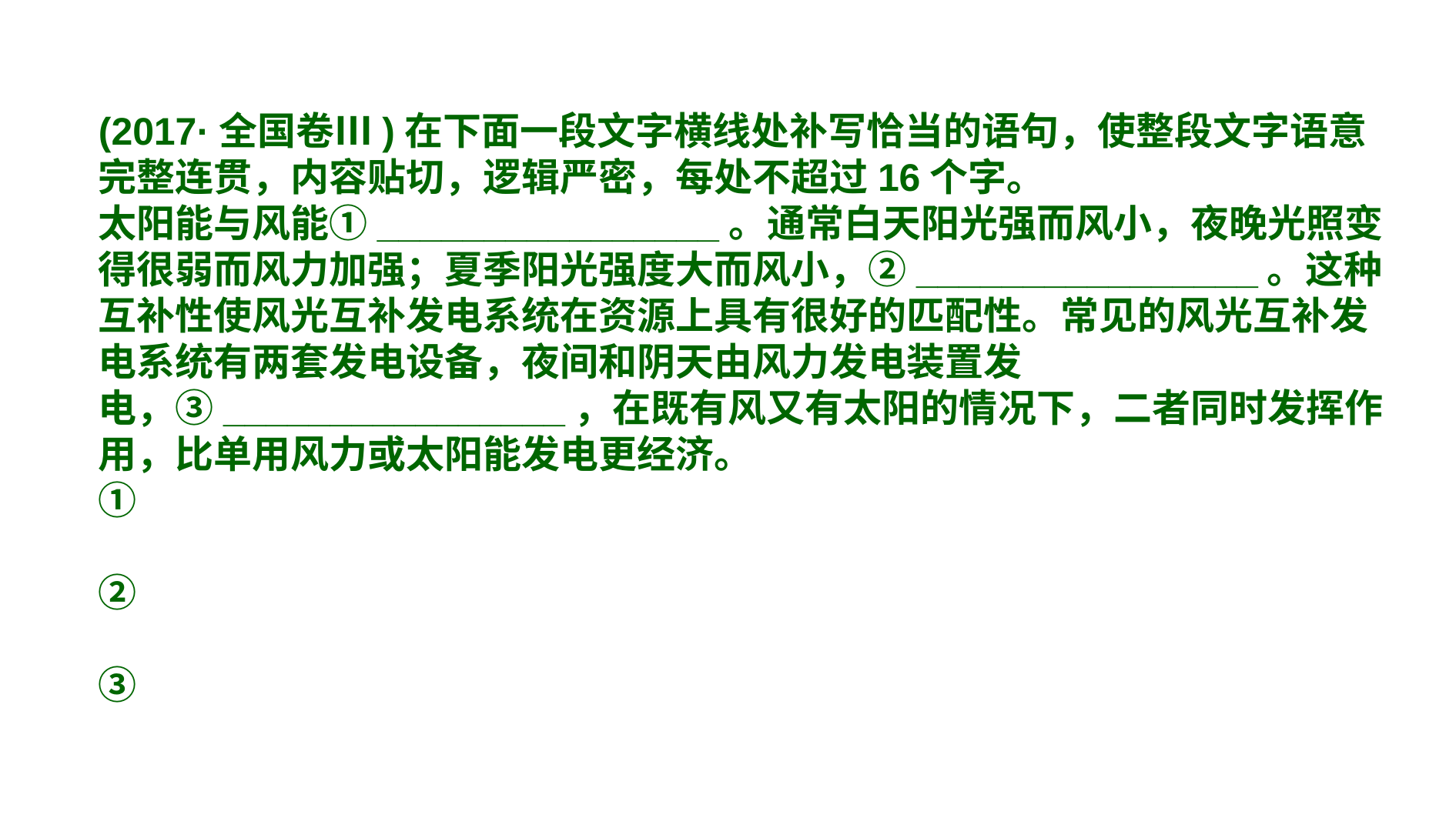

(2017·全国卷Ⅲ)在下面一段文字横线处补写恰当的语句，使整段文字语意完整连贯，内容贴切，逻辑严密，每处不超过16个字。
太阳能与风能①________________。通常白天阳光强而风小，夜晚光照变得很弱而风力加强；夏季阳光强度大而风小，②________________。这种互补性使风光互补发电系统在资源上具有很好的匹配性。常见的风光互补发电系统有两套发电设备，夜间和阴天由风力发电装置发电，③________________，在既有风又有太阳的情况下，二者同时发挥作用，比单用风力或太阳能发电更经济。
①

②

③